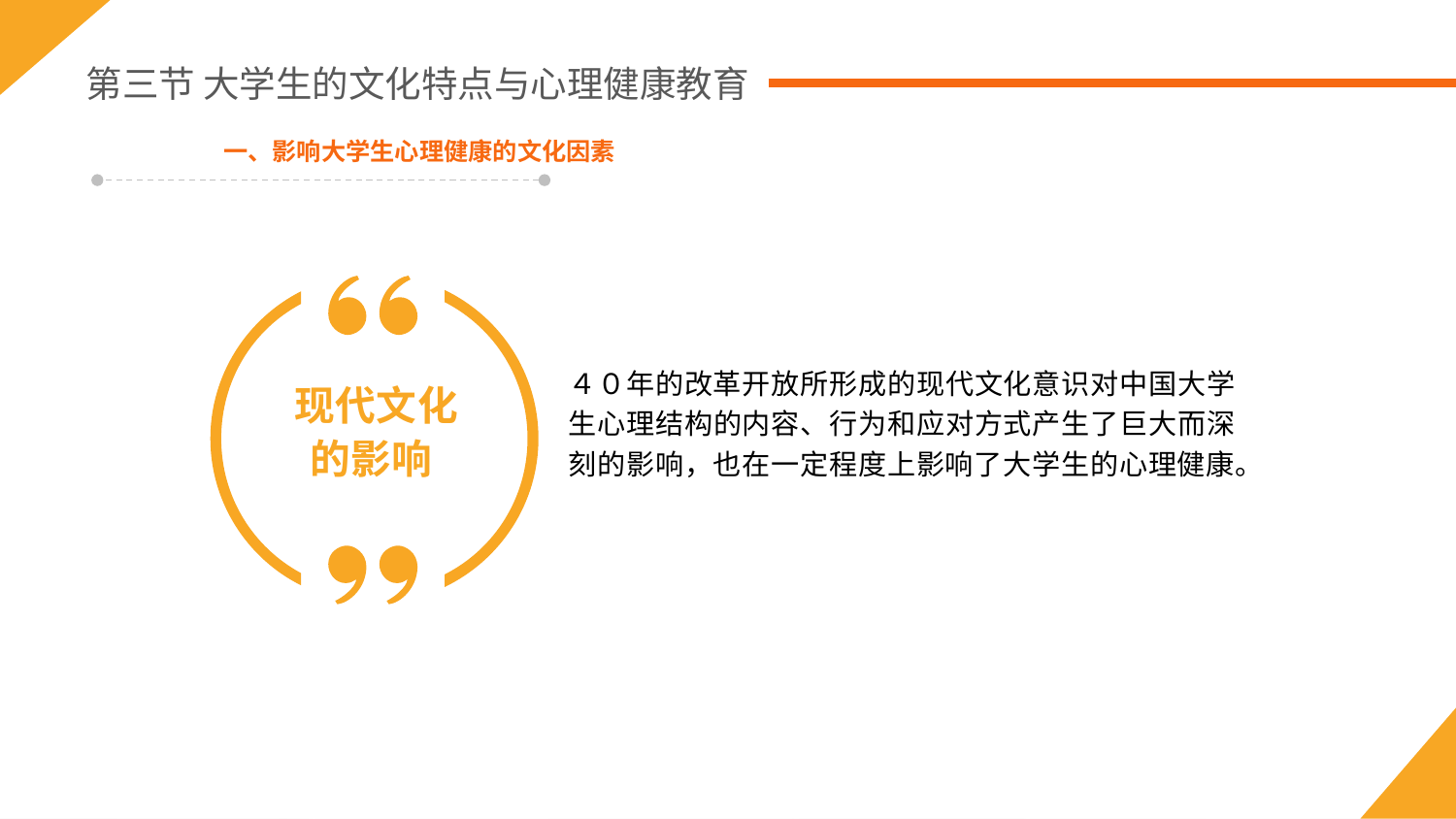

第三节 大学生的文化特点与心理健康教育
一、影响大学生心理健康的文化因素

现代文化
的影响
４０年的改革开放所形成的现代文化意识对中国大学生心理结构的内容、行为和应对方式产生了巨大而深刻的影响，也在一定程度上影响了大学生的心理健康。